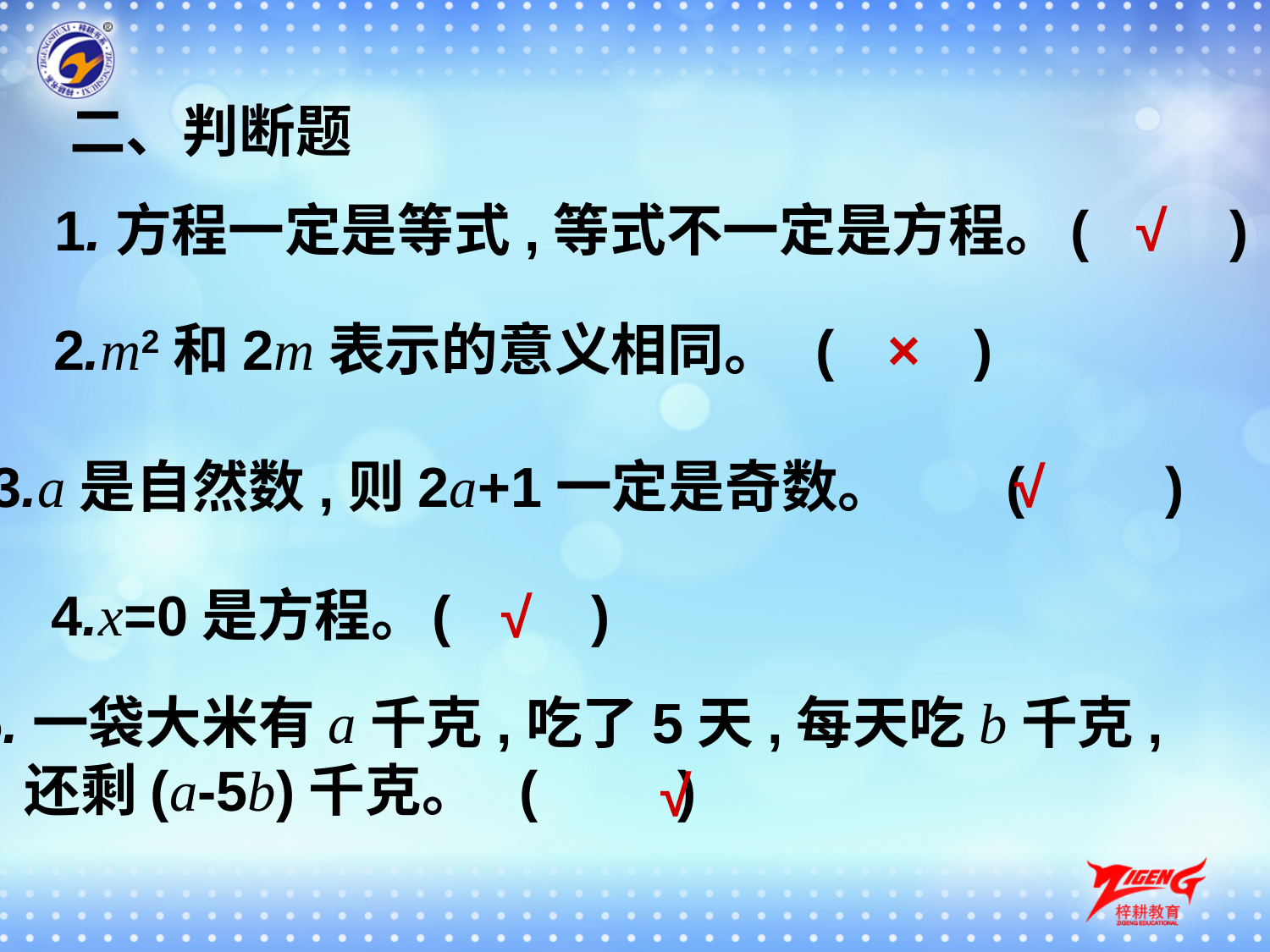

二、判断题
1.方程一定是等式,等式不一定是方程。	(　　)
√
2.m2和2m表示的意义相同。	(　　)
×
3.a是自然数,则2a+1一定是奇数。	(　　)
√
4.x=0是方程。	(　　)
√
5.一袋大米有a千克,吃了5天,每天吃b千克,
   还剩(a-5b)千克。	  (　　)
√